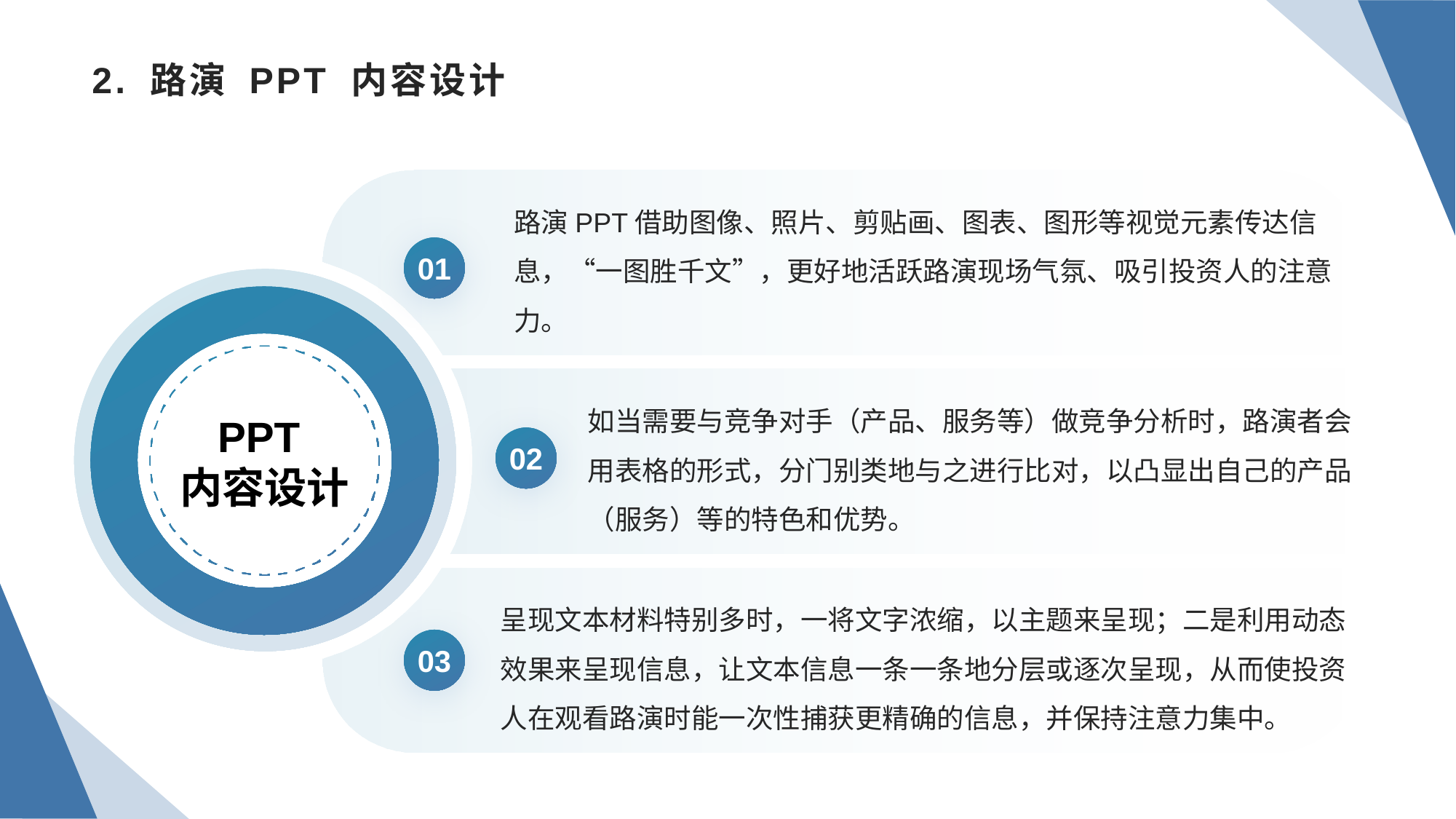

# 2. 路演 PPT 内容设计
路演PPT借助图像、照片、剪贴画、图表、图形等视觉元素传达信息，“一图胜千文”，更好地活跃路演现场气氛、吸引投资人的注意力。
01

PPT
内容设计
如当需要与竞争对手（产品、服务等）做竞争分析时，路演者会用表格的形式，分门别类地与之进行比对，以凸显出自己的产品（服务）等的特色和优势。
02
呈现文本材料特别多时，一将文字浓缩，以主题来呈现；二是利用动态效果来呈现信息，让文本信息一条一条地分层或逐次呈现，从而使投资人在观看路演时能一次性捕获更精确的信息，并保持注意力集中。
03